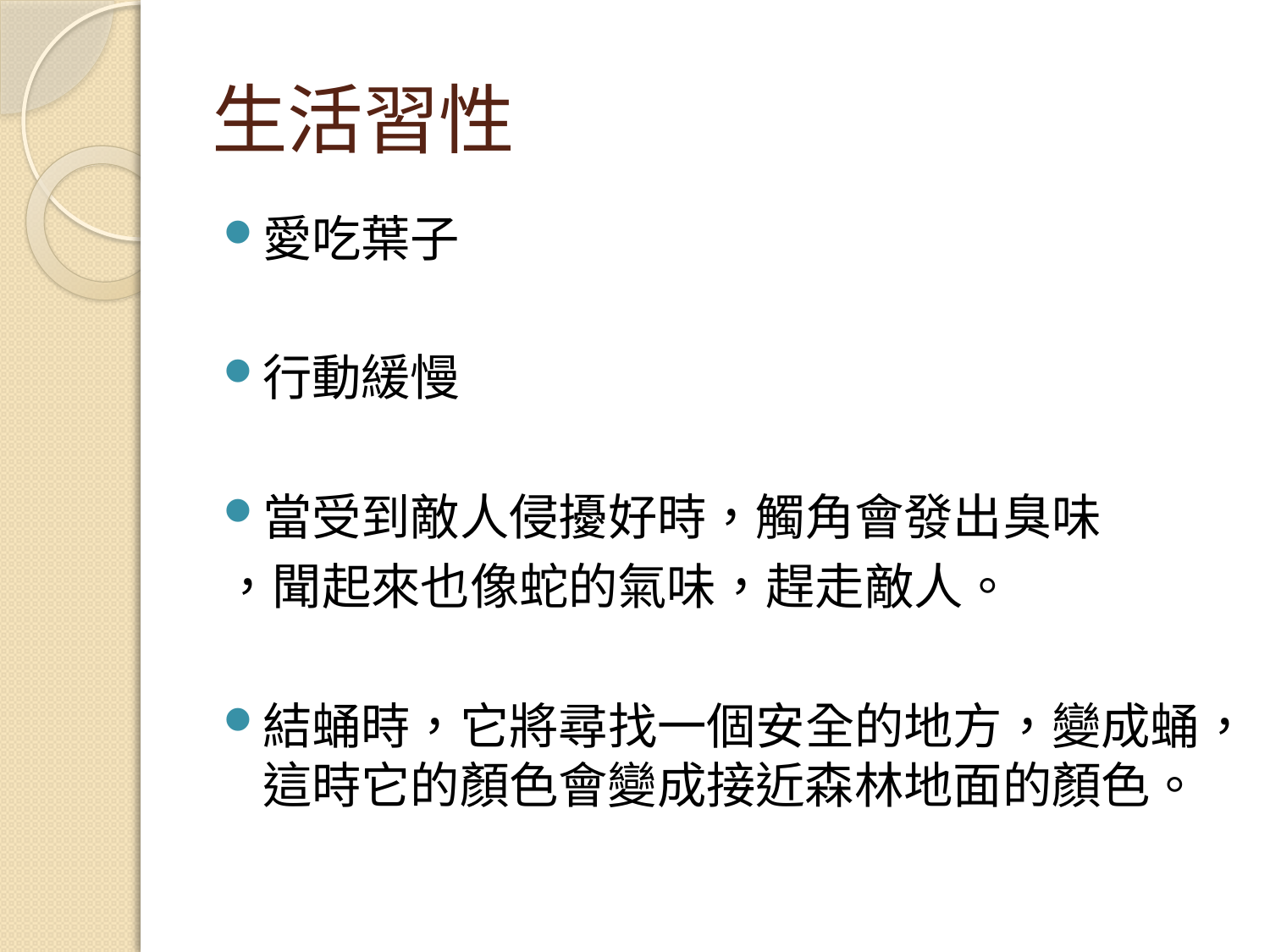

# 生活習性
愛吃葉子

行動緩慢

當受到敵人侵擾好時，觸角會發出臭味
，聞起來也像蛇的氣味，趕走敵人。

結蛹時，它將尋找一個安全的地方，變成蛹，這時它的顏色會變成接近森林地面的顏色。